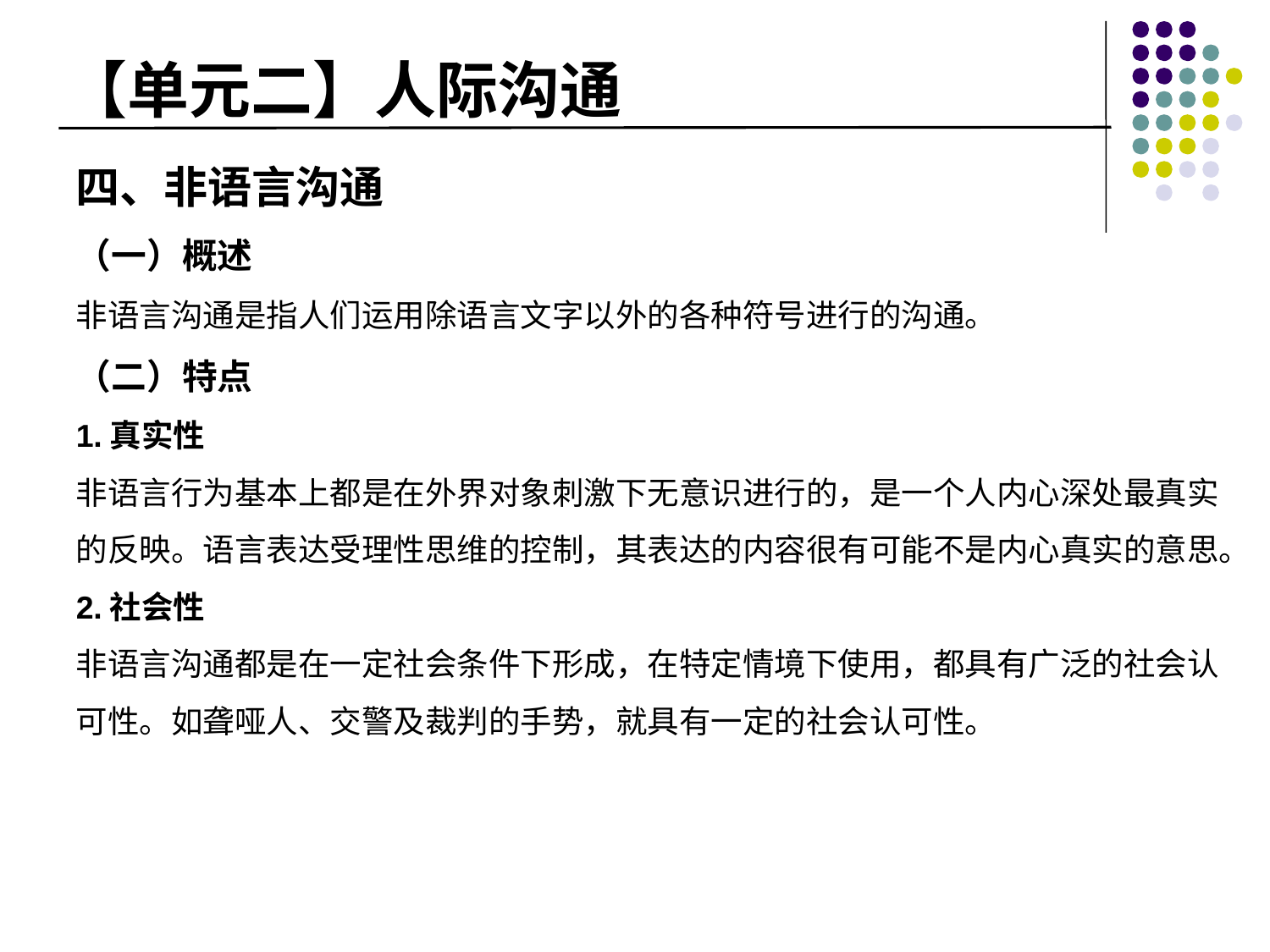

# 【单元二】人际沟通
四、非语言沟通
（一）概述
非语言沟通是指人们运用除语言文字以外的各种符号进行的沟通。
（二）特点
1.真实性
非语言行为基本上都是在外界对象刺激下无意识进行的，是一个人内心深处最真实的反映。语言表达受理性思维的控制，其表达的内容很有可能不是内心真实的意思。2.社会性
非语言沟通都是在一定社会条件下形成，在特定情境下使用，都具有广泛的社会认可性。如聋哑人、交警及裁判的手势，就具有一定的社会认可性。